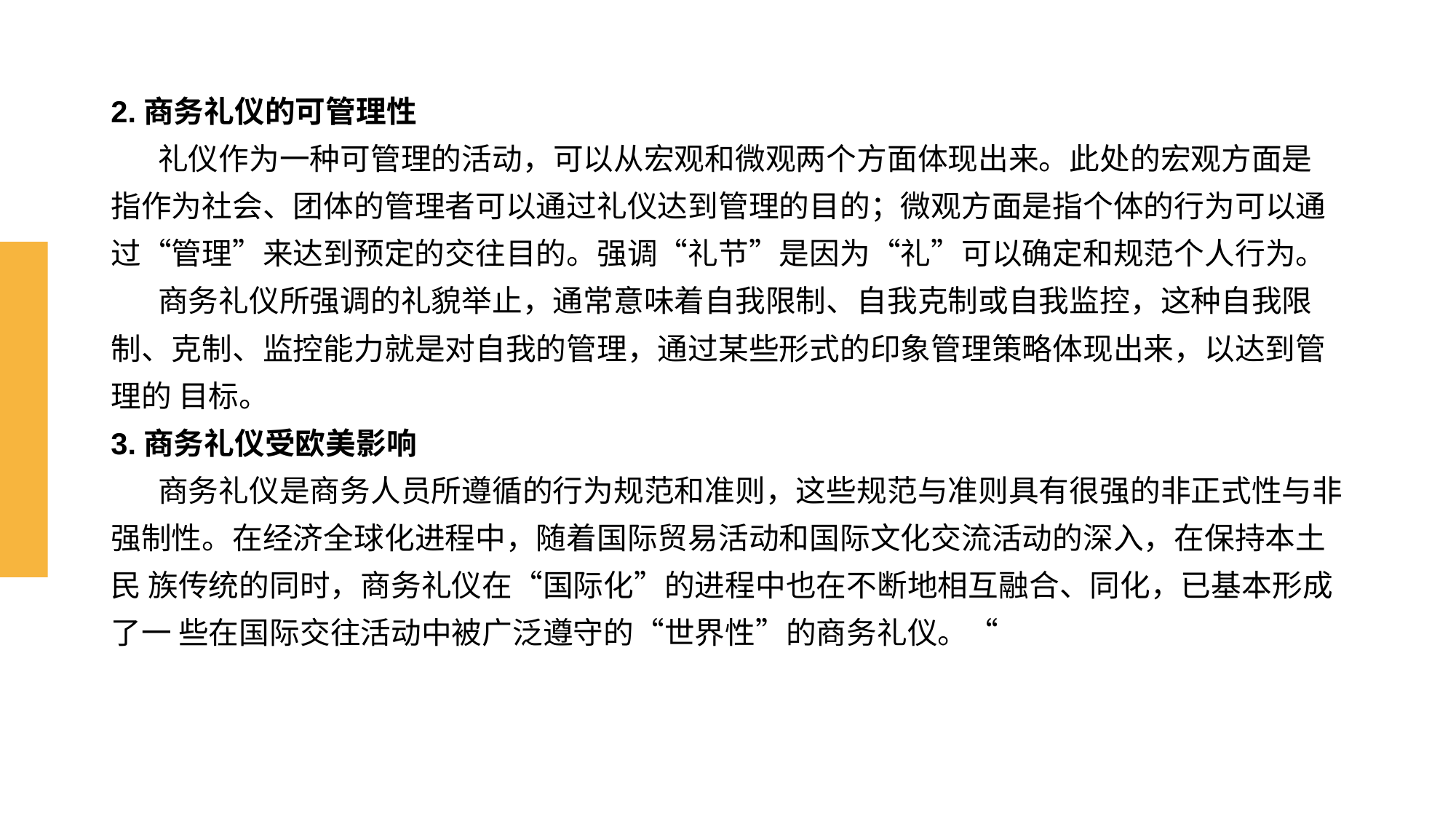

# 2.商务礼仪的可管理性 礼仪作为一种可管理的活动，可以从宏观和微观两个方面体现出来。此处的宏观方面是 指作为社会、团体的管理者可以通过礼仪达到管理的目的；微观方面是指个体的行为可以通 过“管理”来达到预定的交往目的。强调“礼节”是因为“礼”可以确定和规范个人行为。 商务礼仪所强调的礼貌举止，通常意味着自我限制、自我克制或自我监控，这种自我限 制、克制、监控能力就是对自我的管理，通过某些形式的印象管理策略体现出来，以达到管理的 目标。 3.商务礼仪受欧美影响 商务礼仪是商务人员所遵循的行为规范和准则，这些规范与准则具有很强的非正式性与非 强制性。在经济全球化进程中，随着国际贸易活动和国际文化交流活动的深入，在保持本土民 族传统的同时，商务礼仪在“国际化”的进程中也在不断地相互融合、同化，已基本形成了一 些在国际交往活动中被广泛遵守的“世界性”的商务礼仪。“